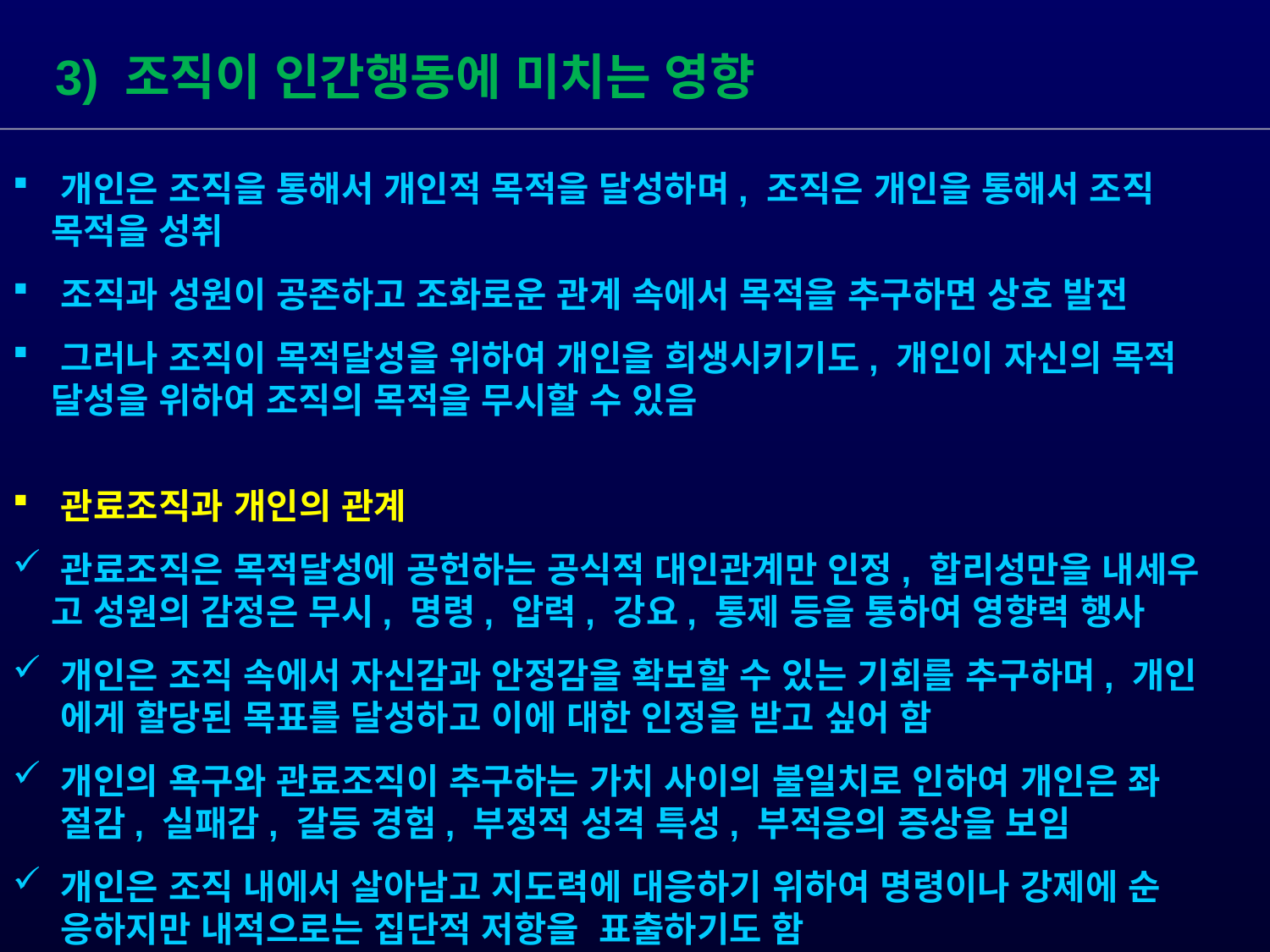

3) 조직이 인간행동에 미치는 영향

 개인은 조직을 통해서 개인적 목적을 달성하며, 조직은 개인을 통해서 조직
   목적을 성취
 조직과 성원이 공존하고 조화로운 관계 속에서 목적을 추구하면 상호 발전
 그러나 조직이 목적달성을 위하여 개인을 희생시키기도, 개인이 자신의 목적
   달성을 위하여 조직의 목적을 무시할 수 있음

 관료조직과 개인의 관계
 관료조직은 목적달성에 공헌하는 공식적 대인관계만 인정, 합리성만을 내세우
   고 성원의 감정은 무시, 명령, 압력, 강요, 통제 등을 통하여 영향력 행사
 개인은 조직 속에서 자신감과 안정감을 확보할 수 있는 기회를 추구하며, 개인
    에게 할당된 목표를 달성하고 이에 대한 인정을 받고 싶어 함
 개인의 욕구와 관료조직이 추구하는 가치 사이의 불일치로 인하여 개인은 좌
    절감, 실패감, 갈등 경험, 부정적 성격 특성, 부적응의 증상을 보임
 개인은 조직 내에서 살아남고 지도력에 대응하기 위하여 명령이나 강제에 순
    응하지만 내적으로는 집단적 저항을  표출하기도 함